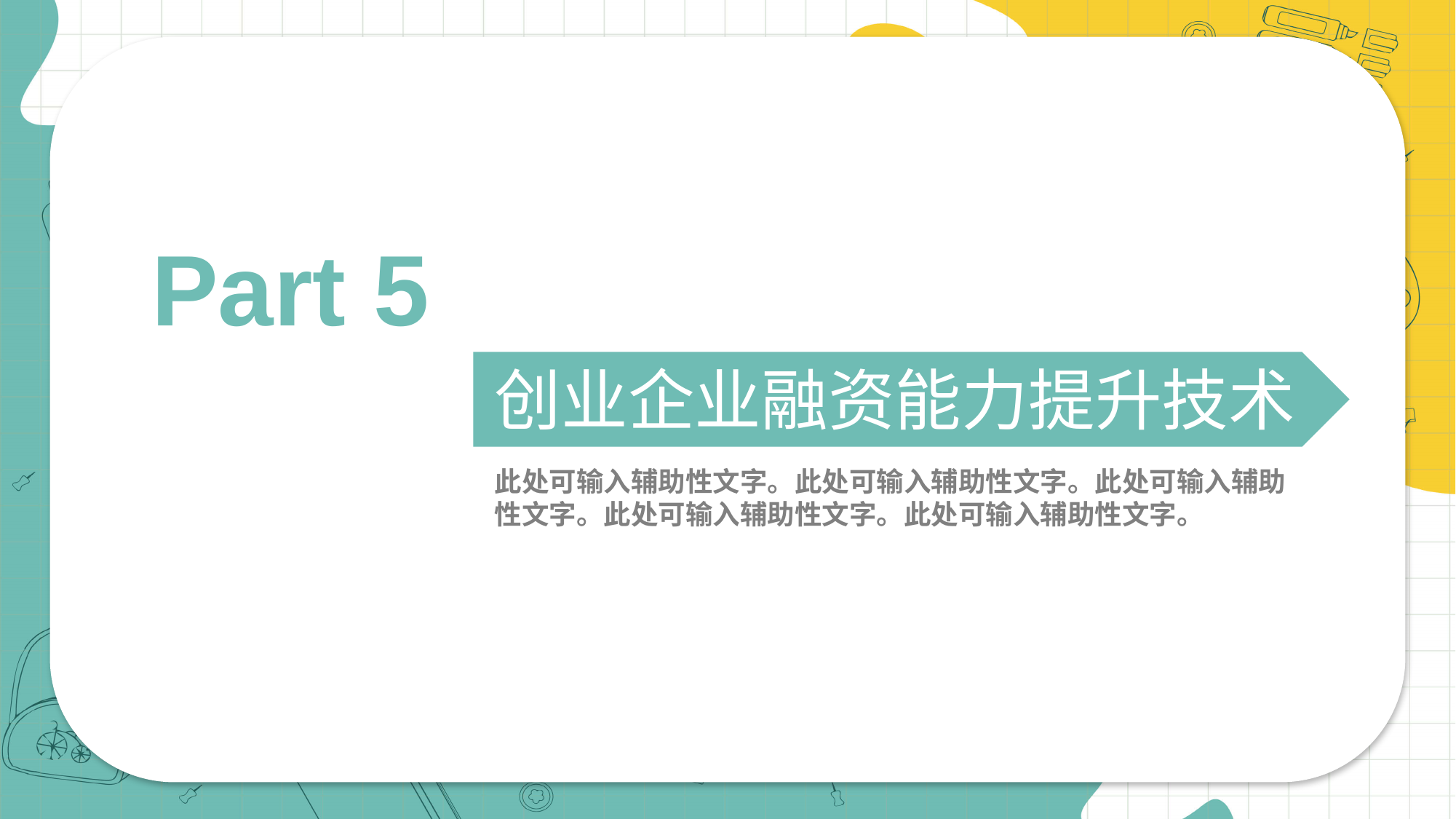

Part 5

创业企业融资能力提升技术
此处可输入辅助性文字。此处可输入辅助性文字。此处可输入辅助性文字。此处可输入辅助性文字。此处可输入辅助性文字。